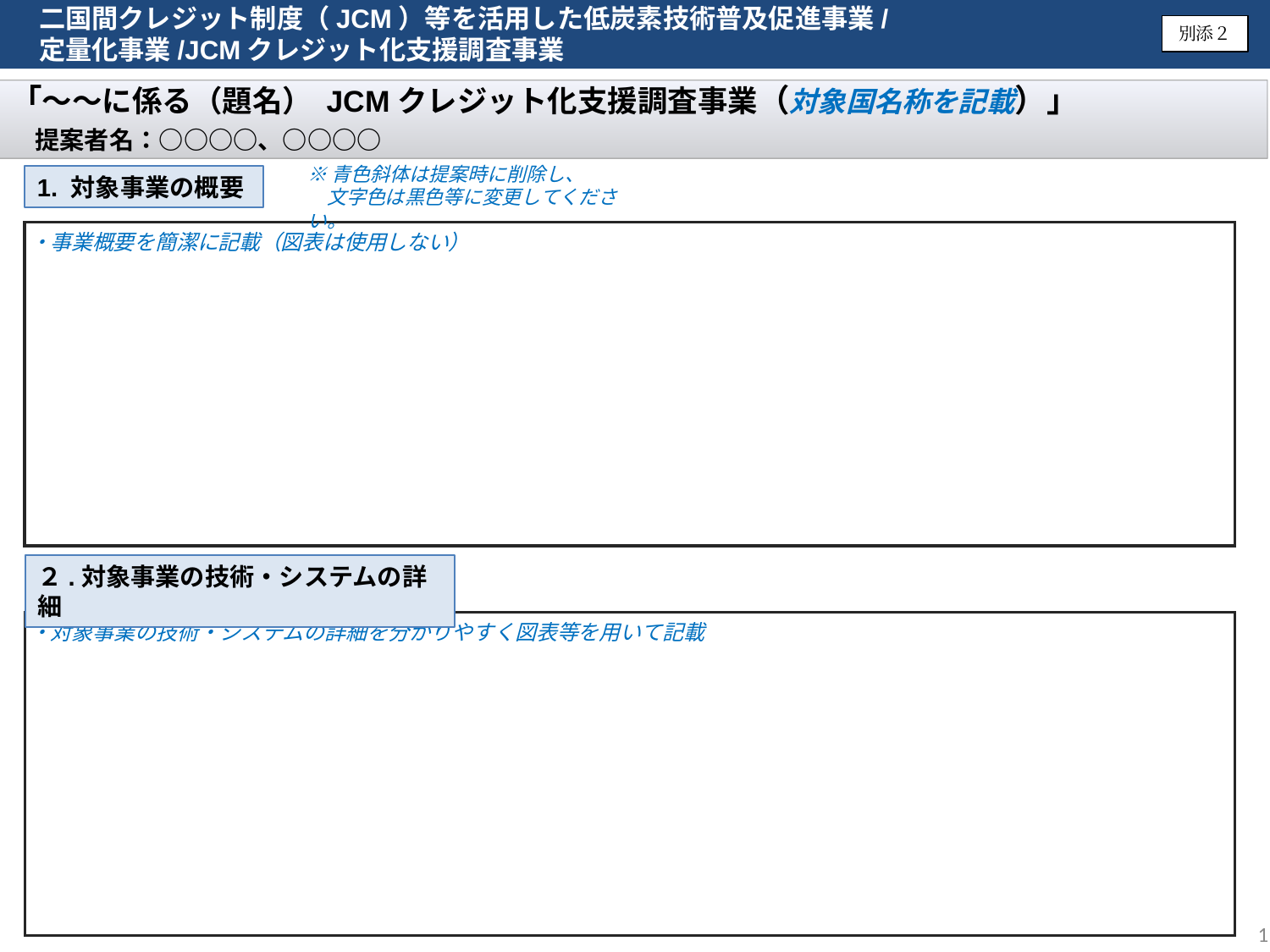

二国間クレジット制度（JCM）等を活用した低炭素技術普及促進事業/
　定量化事業/JCMクレジット化支援調査事業

別添２
「～～に係る（題名） JCMクレジット化支援調査事業（対象国名称を記載）」
　提案者名：○○○○、○○○○
※青色斜体は提案時に削除し、
　文字色は黒色等に変更してください。
1. 対象事業の概要
・事業概要を簡潔に記載（図表は使用しない）

２.対象事業の技術・システムの詳細
・対象事業の技術・システムの詳細を分かりやすく図表等を用いて記載

1